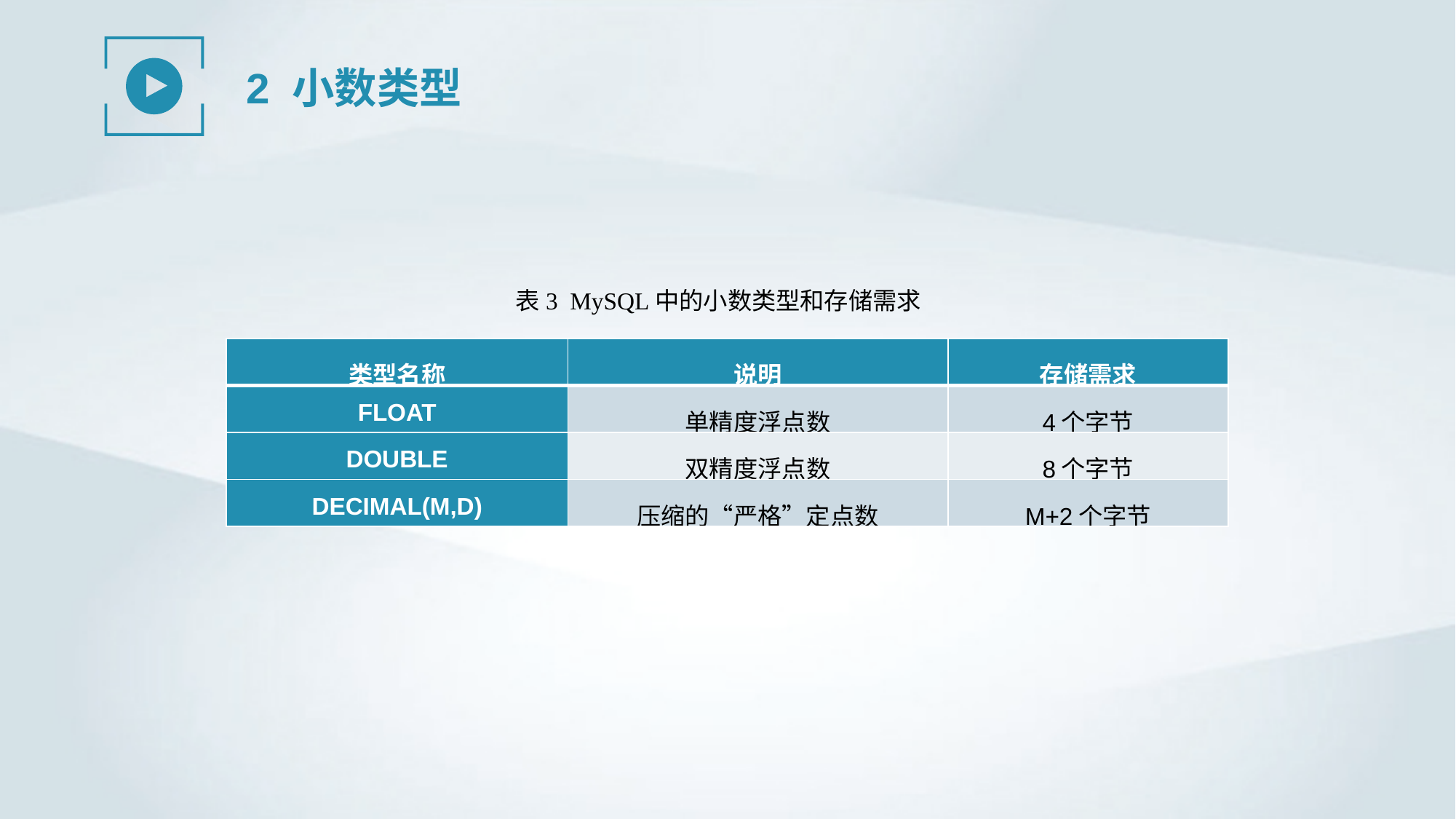

2 小数类型
表3  MySQL中的小数类型和存储需求
| 类型名称 | 说明 | 存储需求 |
| --- | --- | --- |
| FLOAT | 单精度浮点数 | 4个字节 |
| DOUBLE | 双精度浮点数 | 8个字节 |
| DECIMAL(M,D) | 压缩的“严格”定点数 | M+2个字节 |